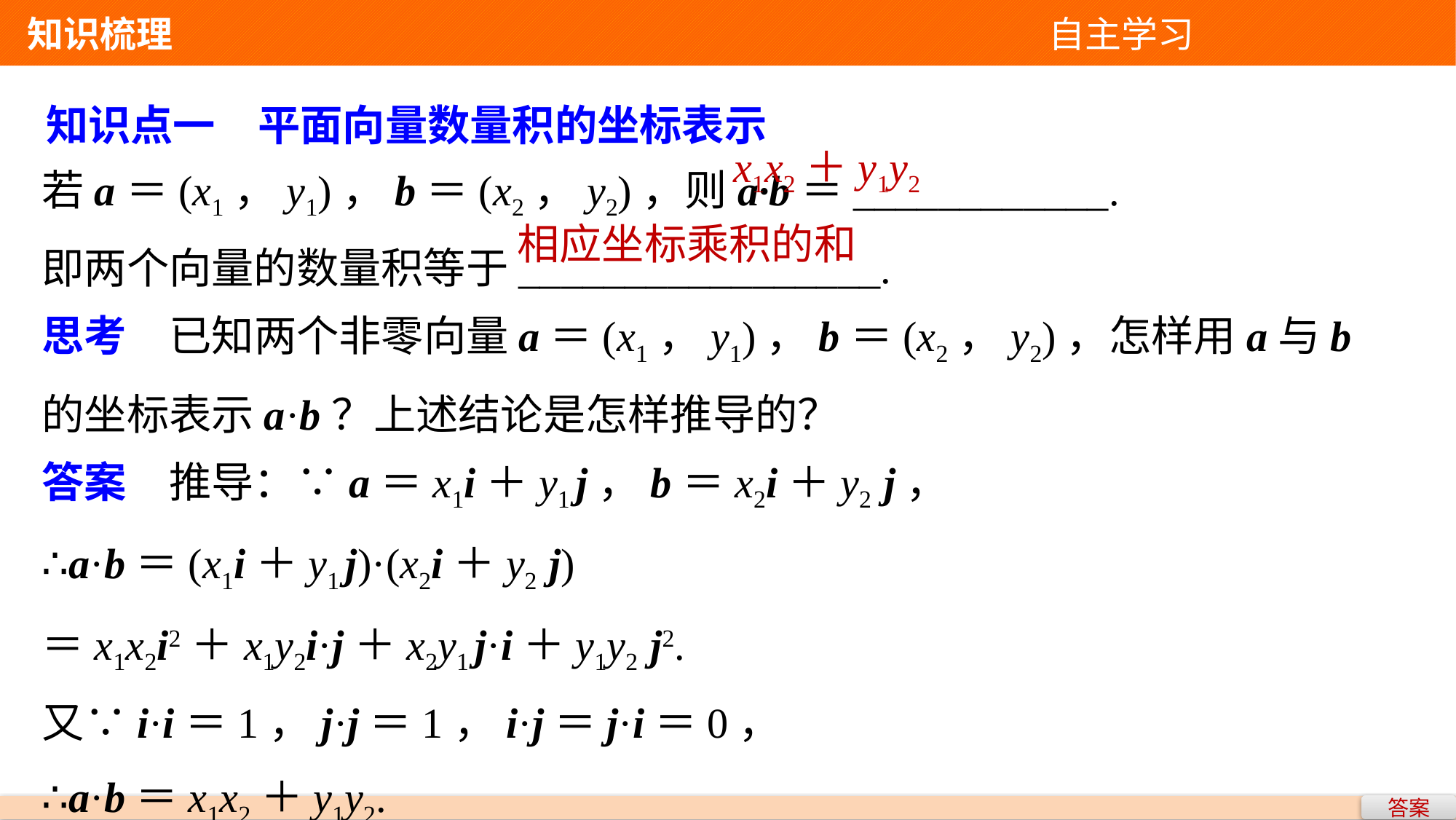

知识梳理                                                                                                           自主学习
知识点一　平面向量数量积的坐标表示
若a＝(x1，y1)，b＝(x2，y2)，则a·b＝____________.
即两个向量的数量积等于_________________.
x1x2＋y1y2
相应坐标乘积的和
思考　已知两个非零向量a＝(x1，y1)，b＝(x2，y2)，怎样用a与b的坐标表示a·b？上述结论是怎样推导的？
答案　推导：∵a＝x1i＋y1 j，b＝x2i＋y2  j，
∴a·b＝(x1i＋y1 j)·(x2i＋y2  j)
＝x1x2i2＋x1y2i·j＋x2y1 j·i＋y1y2  j2.
又∵i·i＝1，j·j＝1，i·j＝j·i＝0，
∴a·b＝x1x2＋y1y2.
答案